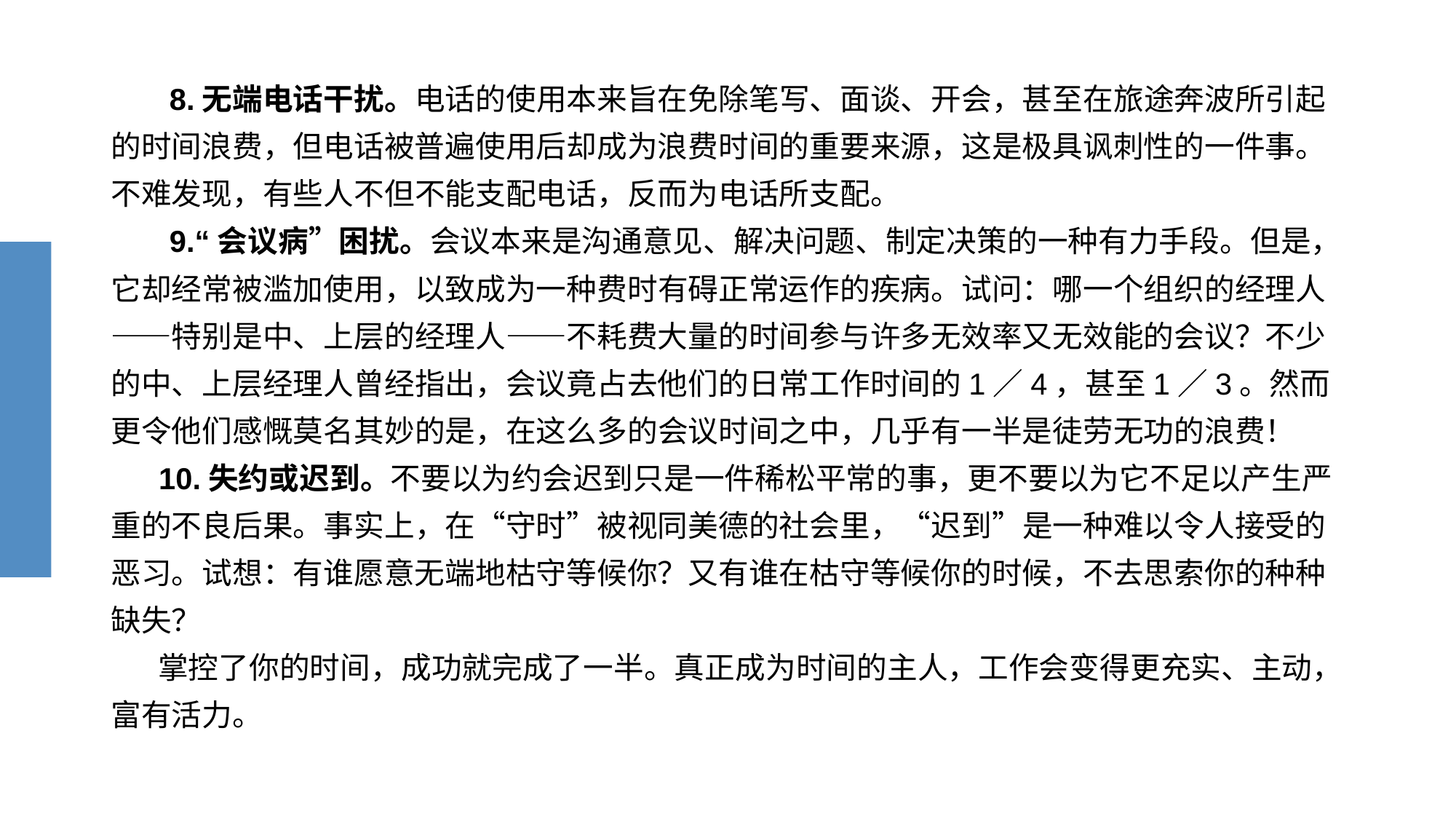

# 8.无端电话干扰。电话的使用本来旨在免除笔写、面谈、开会，甚至在旅途奔波所引起的时间浪费，但电话被普遍使用后却成为浪费时间的重要来源，这是极具讽刺性的一件事。不难发现，有些人不但不能支配电话，反而为电话所支配。
       9.“会议病”困扰。会议本来是沟通意见、解决问题、制定决策的一种有力手段。但是，它却经常被滥加使用，以致成为一种费时有碍正常运作的疾病。试问：哪一个组织的经理人——特别是中、上层的经理人——不耗费大量的时间参与许多无效率又无效能的会议？不少的中、上层经理人曾经指出，会议竟占去他们的日常工作时间的1／4，甚至1／3。然而更令他们感慨莫名其妙的是，在这么多的会议时间之中，几乎有一半是徒劳无功的浪费！
      10.失约或迟到。不要以为约会迟到只是一件稀松平常的事，更不要以为它不足以产生严重的不良后果。事实上，在“守时”被视同美德的社会里，“迟到”是一种难以令人接受的恶习。试想：有谁愿意无端地枯守等候你？又有谁在枯守等候你的时候，不去思索你的种种缺失？
       掌控了你的时间，成功就完成了一半。真正成为时间的主人，工作会变得更充实、主动，富有活力。